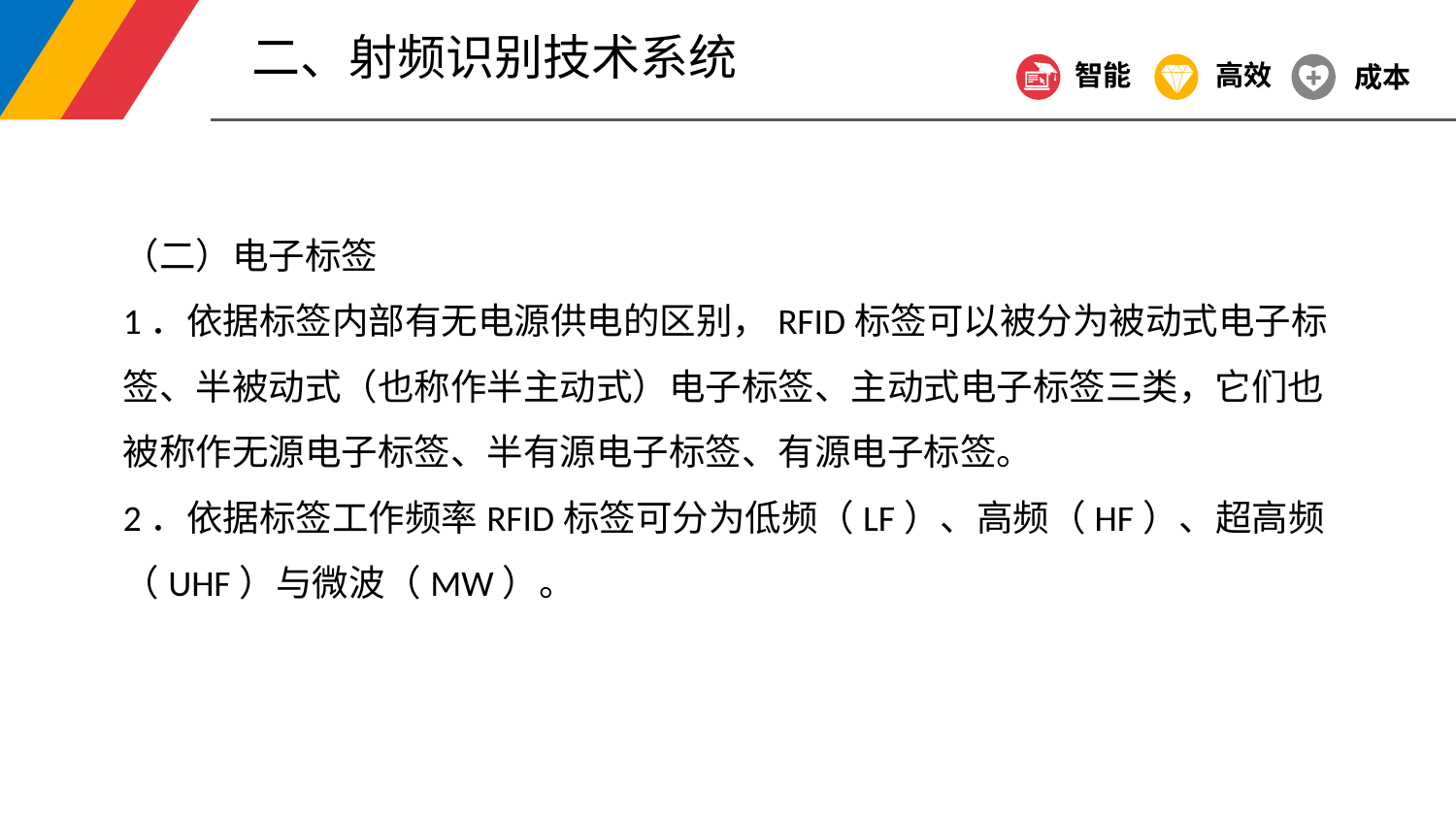

二、射频识别技术系统
智能
高效
成本
（二）电子标签
1．依据标签内部有无电源供电的区别，RFID标签可以被分为被动式电子标签、半被动式（也称作半主动式）电子标签、主动式电子标签三类，它们也被称作无源电子标签、半有源电子标签、有源电子标签。
2．依据标签工作频率RFID标签可分为低频（LF）、高频（HF）、超高频（UHF）与微波（MW）。